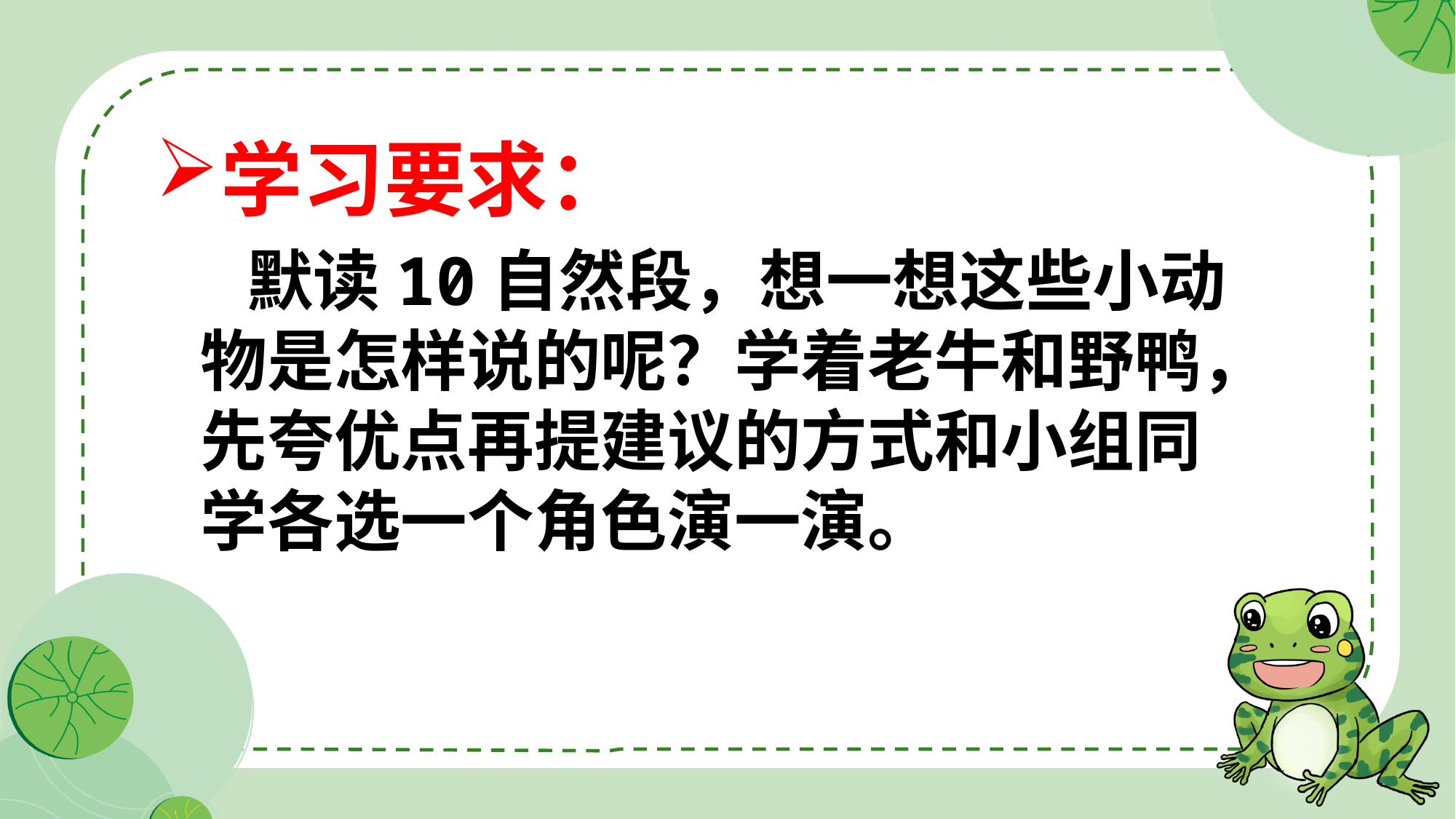

学习要求：
  默读10自然段，想一想这些小动物是怎样说的呢？学着老牛和野鸭，先夸优点再提建议的方式和小组同学各选一个角色演一演。